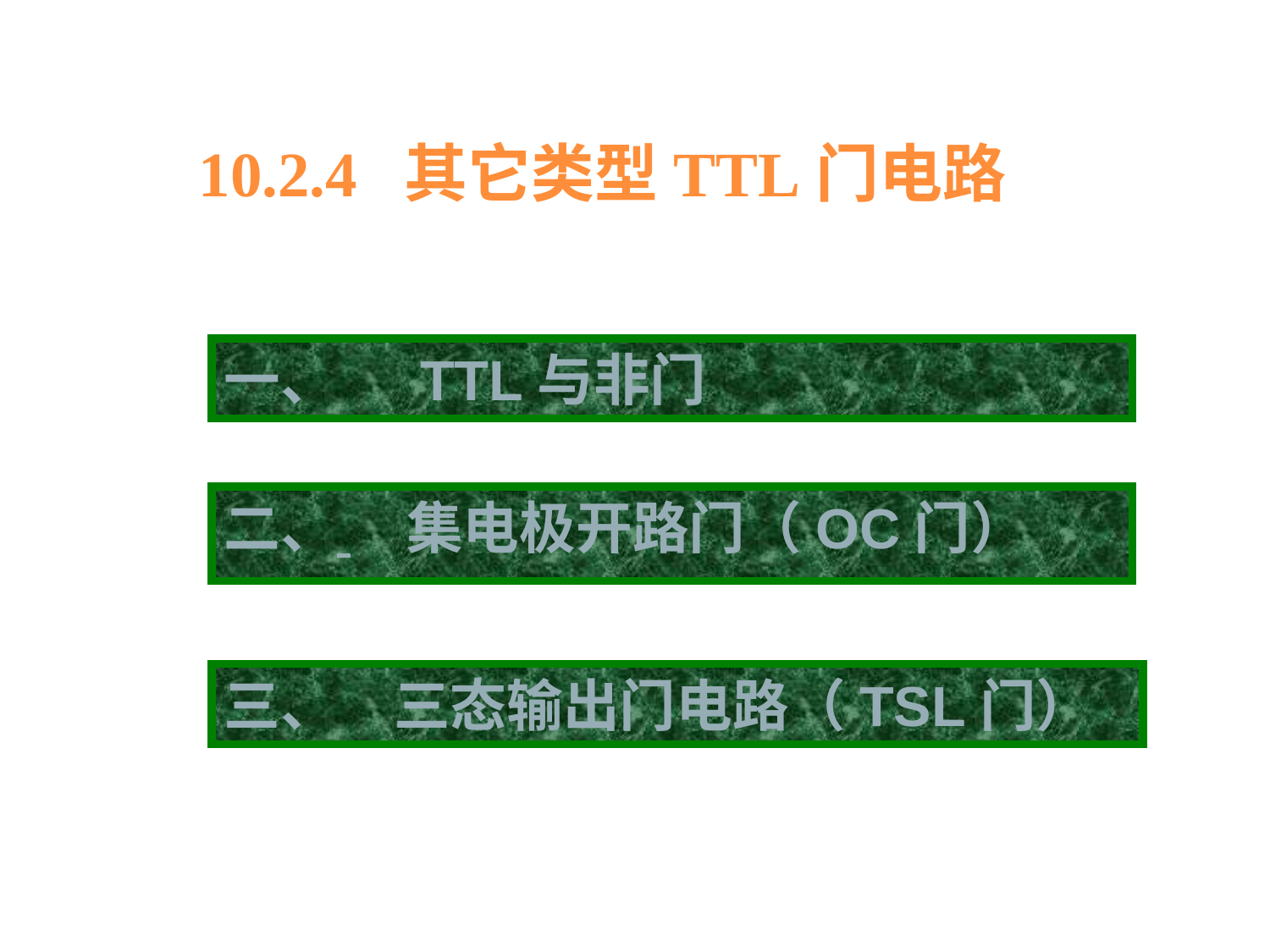

10.2.4  其它类型TTL门电路
一、 　TTL与非门
二、 　集电极开路门（OC门）
三、　三态输出门电路（TSL门）
87